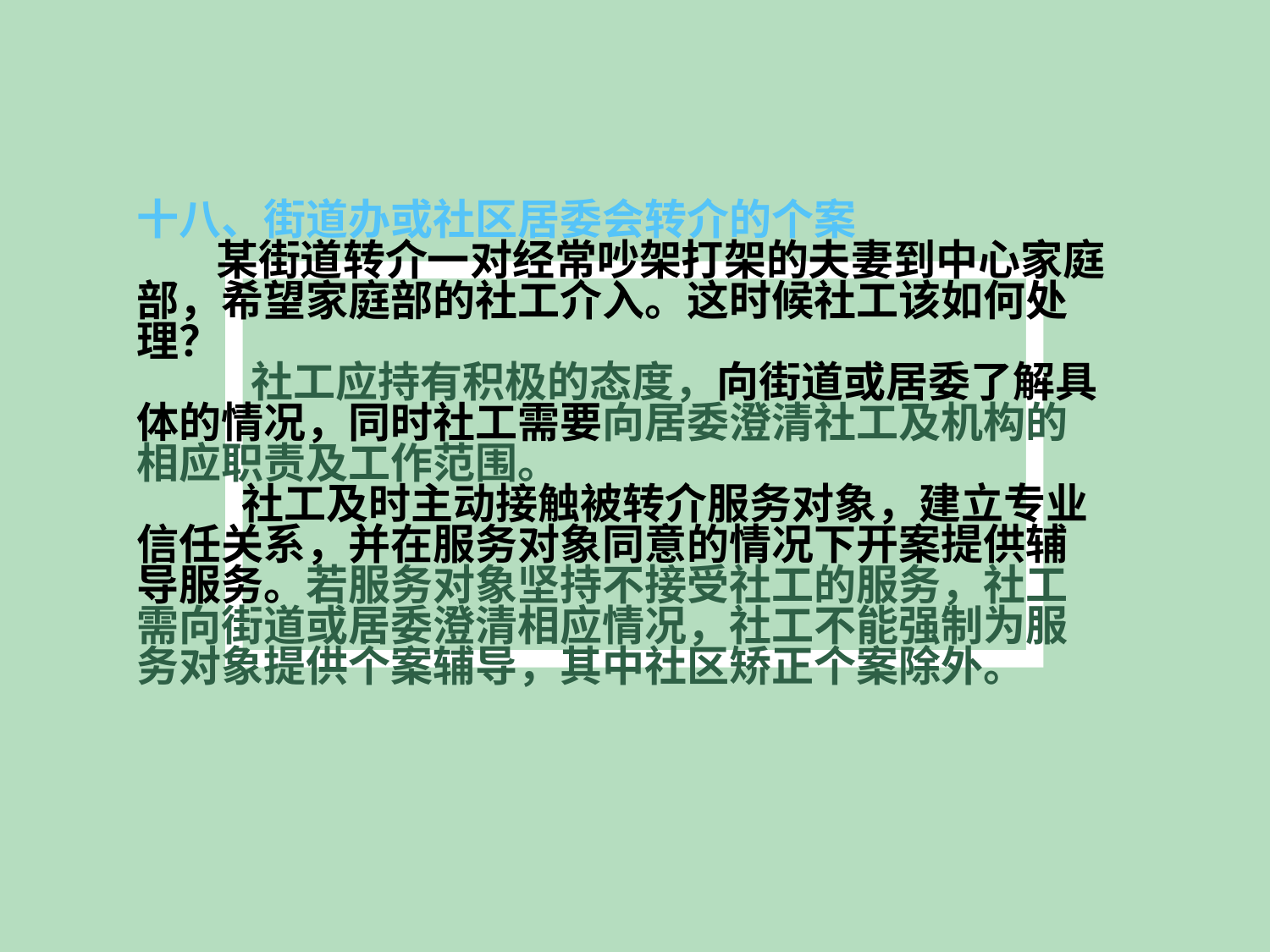

十八、街道办或社区居委会转介的个案
          某街道转介一对经常吵架打架的夫妻到中心家庭部，希望家庭部的社工介入。这时候社工该如何处理？
           社工应持有积极的态度，向街道或居委了解具体的情况，同时社工需要向居委澄清社工及机构的相应职责及工作范围。
          社工及时主动接触被转介服务对象，建立专业信任关系，并在服务对象同意的情况下开案提供辅导服务。若服务对象坚持不接受社工的服务，社工需向街道或居委澄清相应情况，社工不能强制为服务对象提供个案辅导，其中社区矫正个案除外。